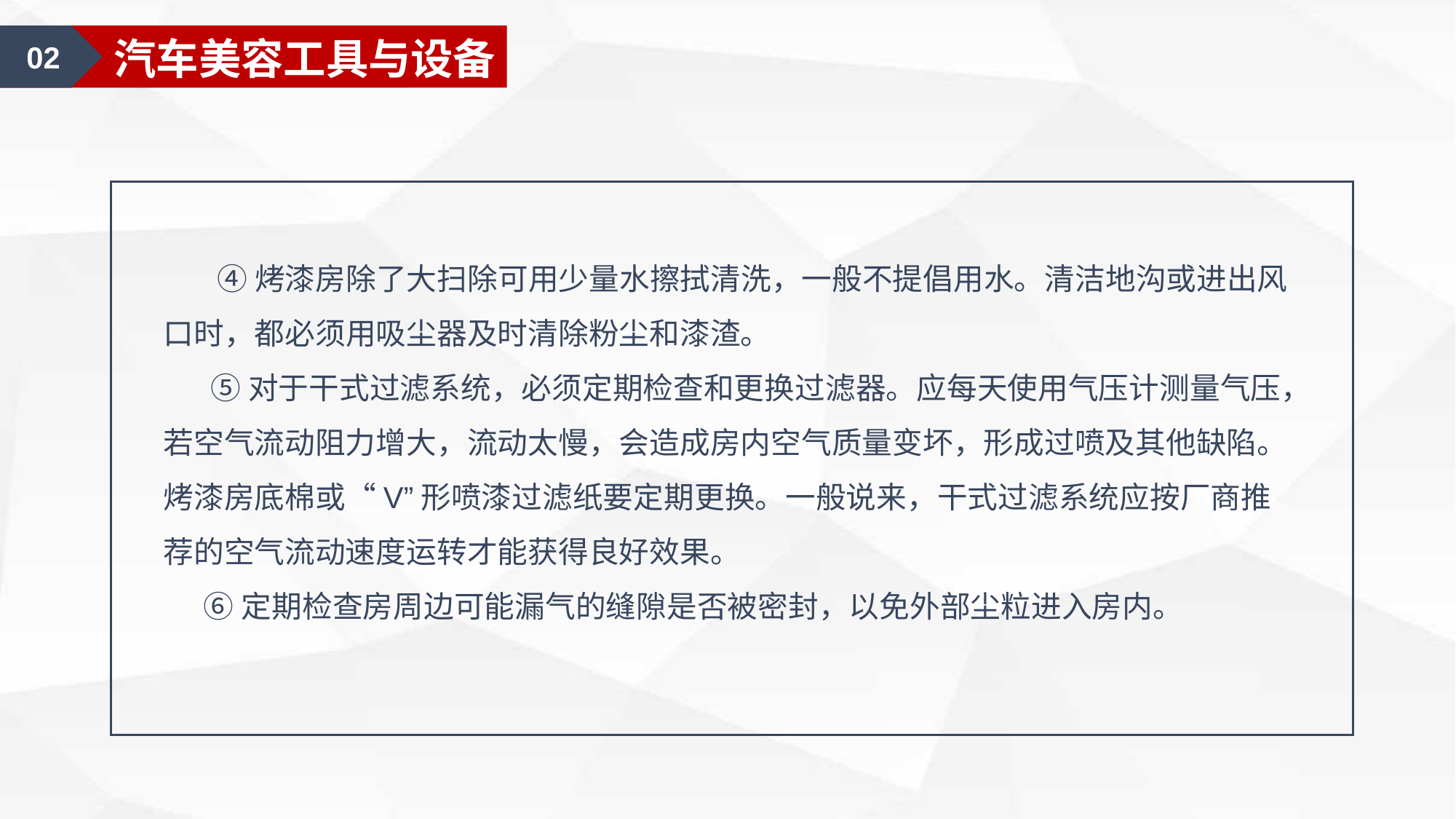

02
汽车装饰认知

02
汽车美容工具与设备

        ④烤漆房除了大扫除可用少量水擦拭清洗，一般不提倡用水。清洁地沟或进出风口时，都必须用吸尘器及时清除粉尘和漆渣。
       ⑤对于干式过滤系统，必须定期检查和更换过滤器。应每天使用气压计测量气压，若空气流动阻力增大，流动太慢，会造成房内空气质量变坏，形成过喷及其他缺陷。烤漆房底棉或“V”形喷漆过滤纸要定期更换。一般说来，干式过滤系统应按厂商推荐的空气流动速度运转才能获得良好效果。
      ⑥定期检查房周边可能漏气的缝隙是否被密封，以免外部尘粒进入房内。